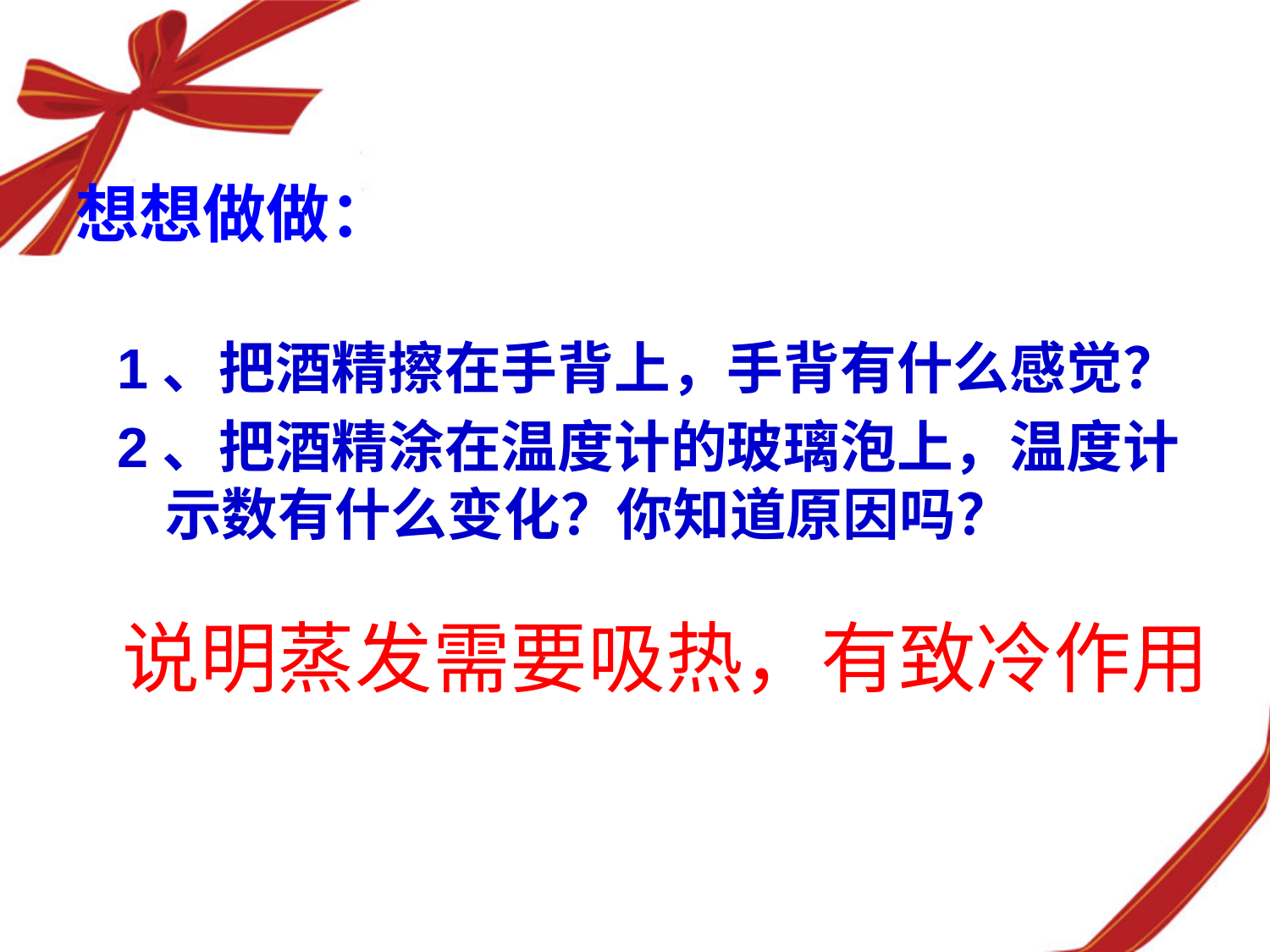

# 想想做做：
1、把酒精擦在手背上，手背有什么感觉？
2、把酒精涂在温度计的玻璃泡上，温度计示数有什么变化？你知道原因吗？
说明蒸发需要吸热，有致冷作用